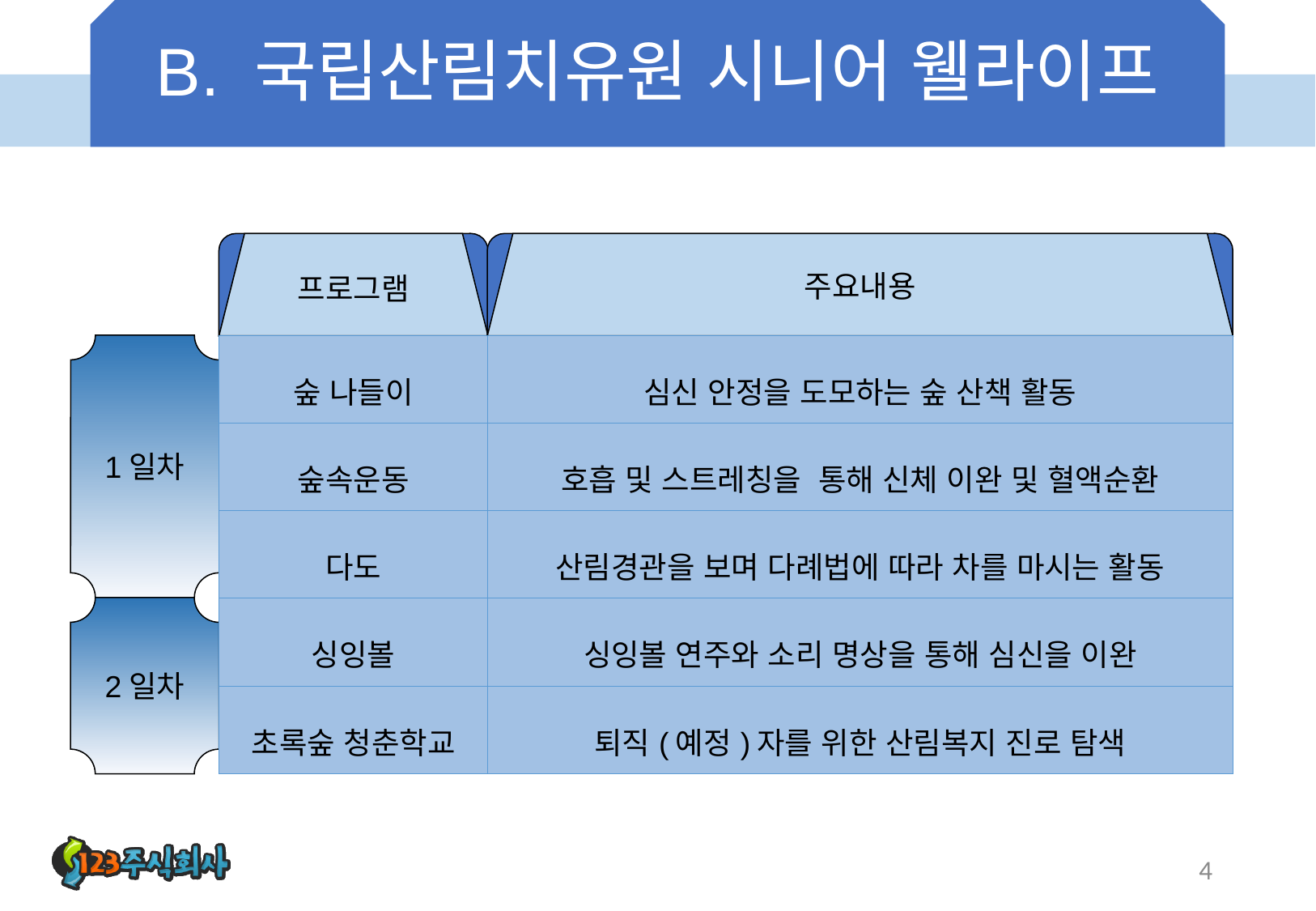

# B. 국립산림치유원 시니어 웰라이프

프로그램

주요내용
1일차
| 숲 나들이 | 심신 안정을 도모하는 숲 산책 활동 |
| --- | --- |
| 숲속운동 | 호흡 및 스트레칭을 통해 신체 이완 및 혈액순환 |
| 다도 | 산림경관을 보며 다례법에 따라 차를 마시는 활동 |
| 싱잉볼 | 싱잉볼 연주와 소리 명상을 통해 심신을 이완 |
| 초록숲 청춘학교 | 퇴직(예정)자를 위한 산림복지 진로 탐색 |
2일차
4